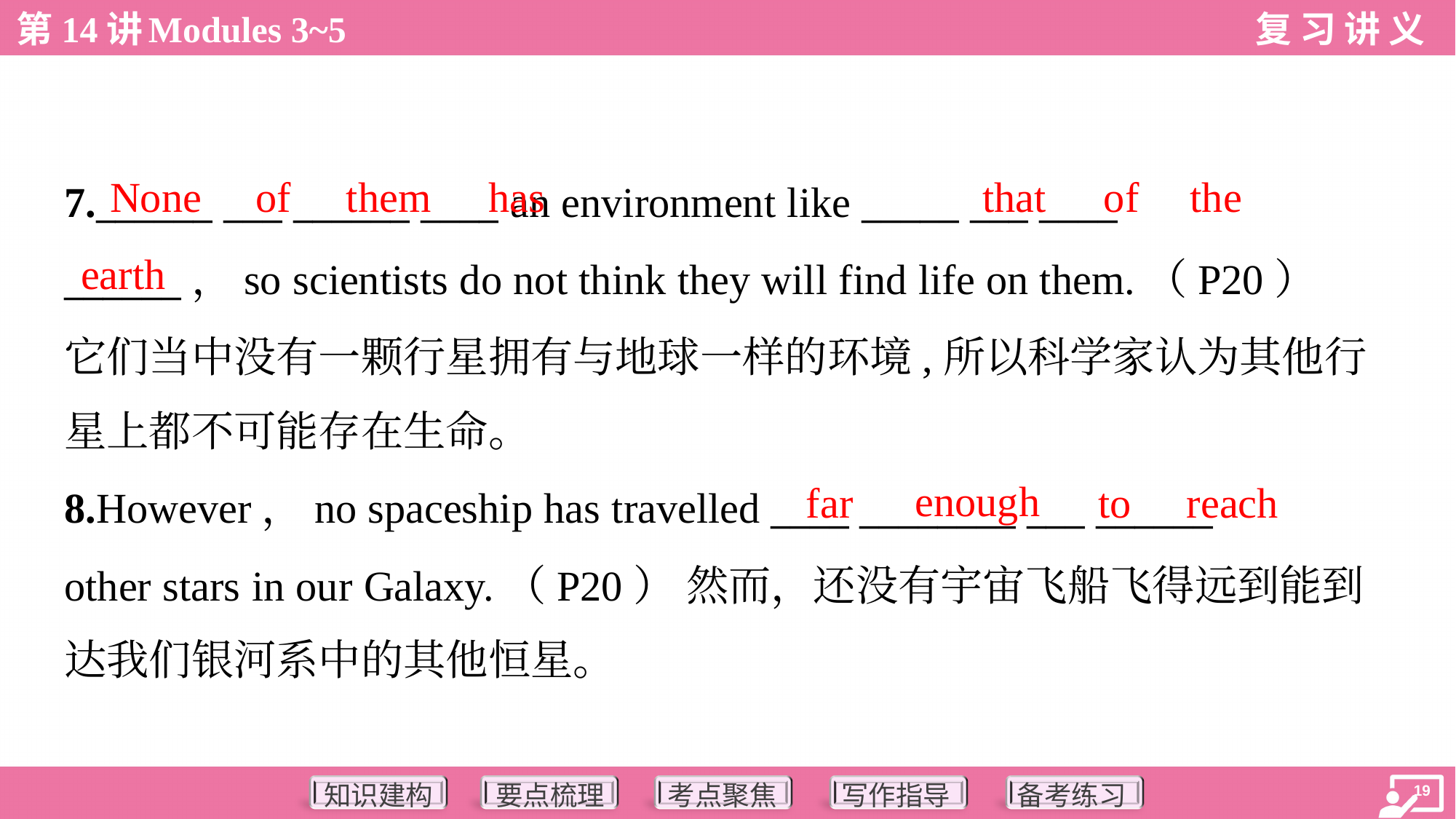

None
of
them
has
that
of
the
7.______ ___ ______ ____ an environment like _____ ___ ____
______，so scientists do not think they will find life on them.（P20）
它们当中没有一颗行星拥有与地球一样的环境,所以科学家认为其他行
星上都不可能存在生命。
earth
enough
far
to
reach
8.However，no spaceship has travelled ____ ________ ___ ______
other stars in our Galaxy.（P20） 然而，还没有宇宙飞船飞得远到能到
达我们银河系中的其他恒星。